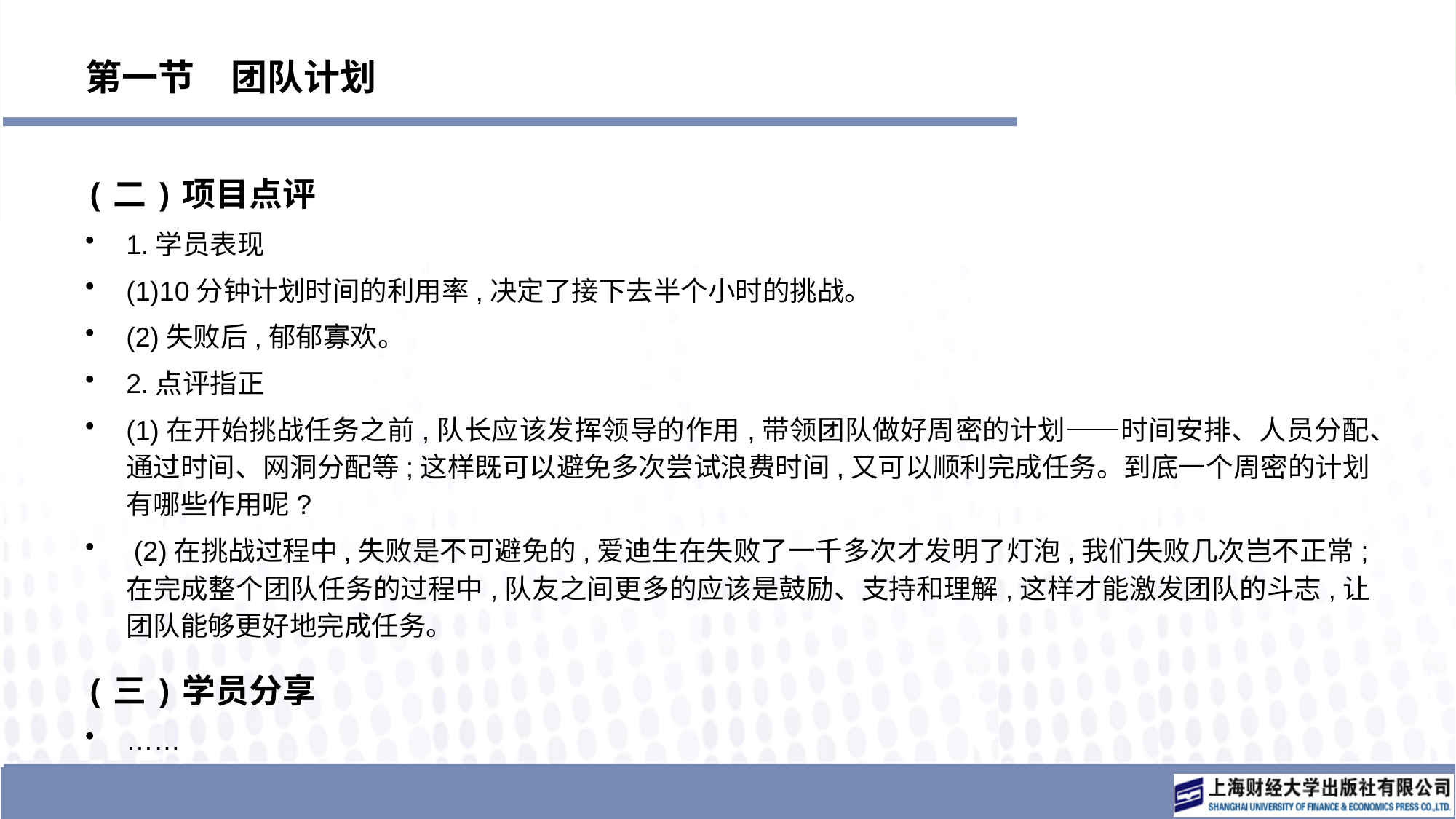

# 第一节　团队计划
(二)项目点评
1.学员表现
(1)10分钟计划时间的利用率,决定了接下去半个小时的挑战。
(2)失败后,郁郁寡欢。
2.点评指正
(1)在开始挑战任务之前,队长应该发挥领导的作用,带领团队做好周密的计划——时间安排、人员分配、通过时间、网洞分配等;这样既可以避免多次尝试浪费时间,又可以顺利完成任务。到底一个周密的计划有哪些作用呢?
 (2)在挑战过程中,失败是不可避免的,爱迪生在失败了一千多次才发明了灯泡,我们失败几次岂不正常;在完成整个团队任务的过程中,队友之间更多的应该是鼓励、支持和理解,这样才能激发团队的斗志,让团队能够更好地完成任务。
(三)学员分享
……